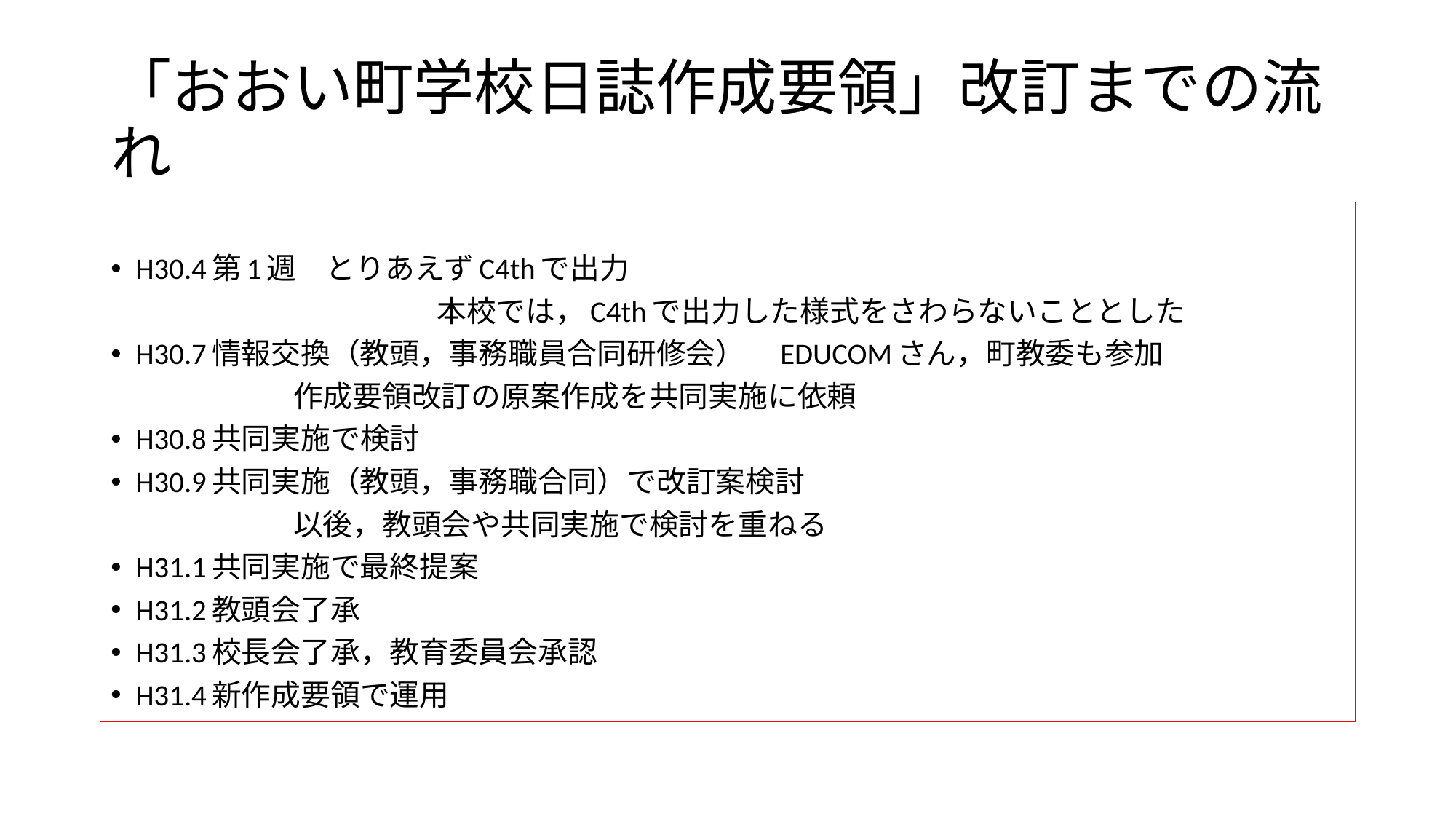

# 「おおい町学校日誌作成要領」改訂までの流れ

H30.4		第1週　とりあえずC4thで出力
　　　　　　　　　　　本校では，C4thで出力した様式をさわらないこととした
H30.7		情報交換（教頭，事務職員合同研修会）　EDUCOMさん，町教委も参加
		　作成要領改訂の原案作成を共同実施に依頼
H30.8		共同実施で検討
H30.9		共同実施（教頭，事務職合同）で改訂案検討
		　以後，教頭会や共同実施で検討を重ねる
H31.1		共同実施で最終提案
H31.2		教頭会了承
H31.3		校長会了承，教育委員会承認
H31.4		新作成要領で運用